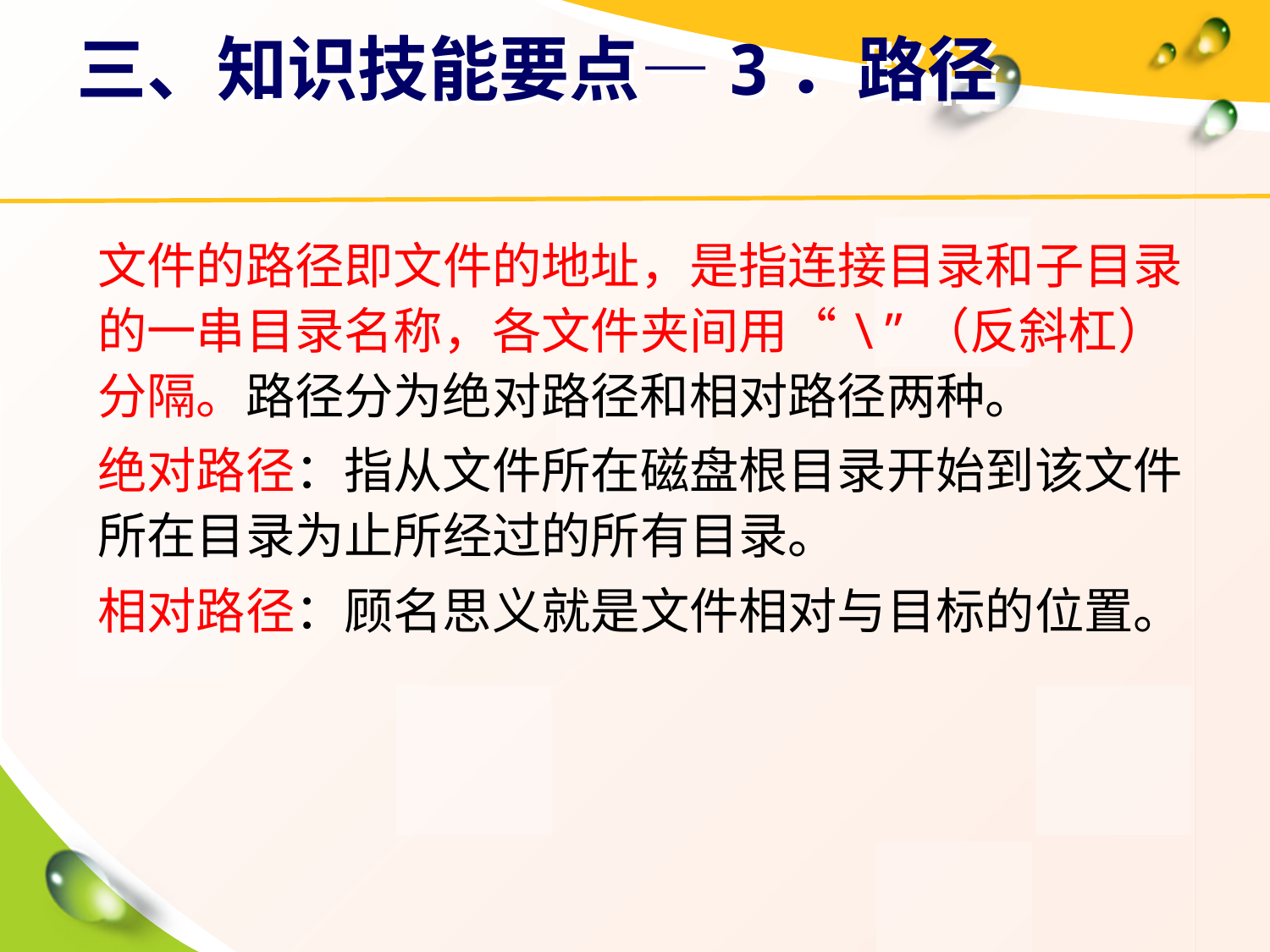

# 三、知识技能要点—3．路径
文件的路径即文件的地址，是指连接目录和子目录的一串目录名称，各文件夹间用“\”（反斜杠）分隔。路径分为绝对路径和相对路径两种。
绝对路径：指从文件所在磁盘根目录开始到该文件所在目录为止所经过的所有目录。
相对路径：顾名思义就是文件相对与目标的位置。